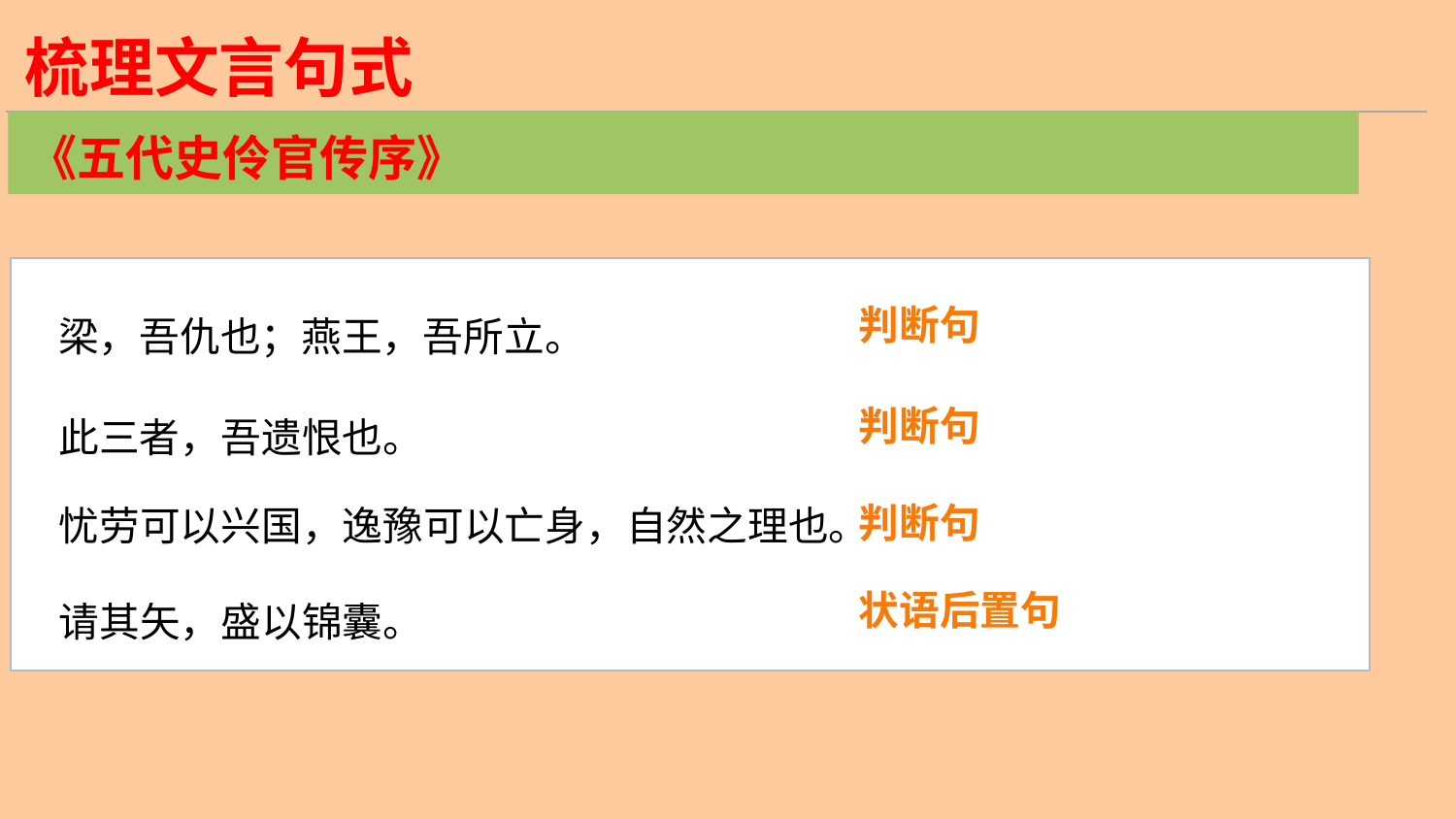

梳理文言句式

《五代史伶官传序》

 梁，吾仇也；燕王，吾所立。
判断句
此三者，吾遗恨也。
判断句
忧劳可以兴国，逸豫可以亡身，自然之理也。
判断句
请其矢，盛以锦囊。
状语后置句